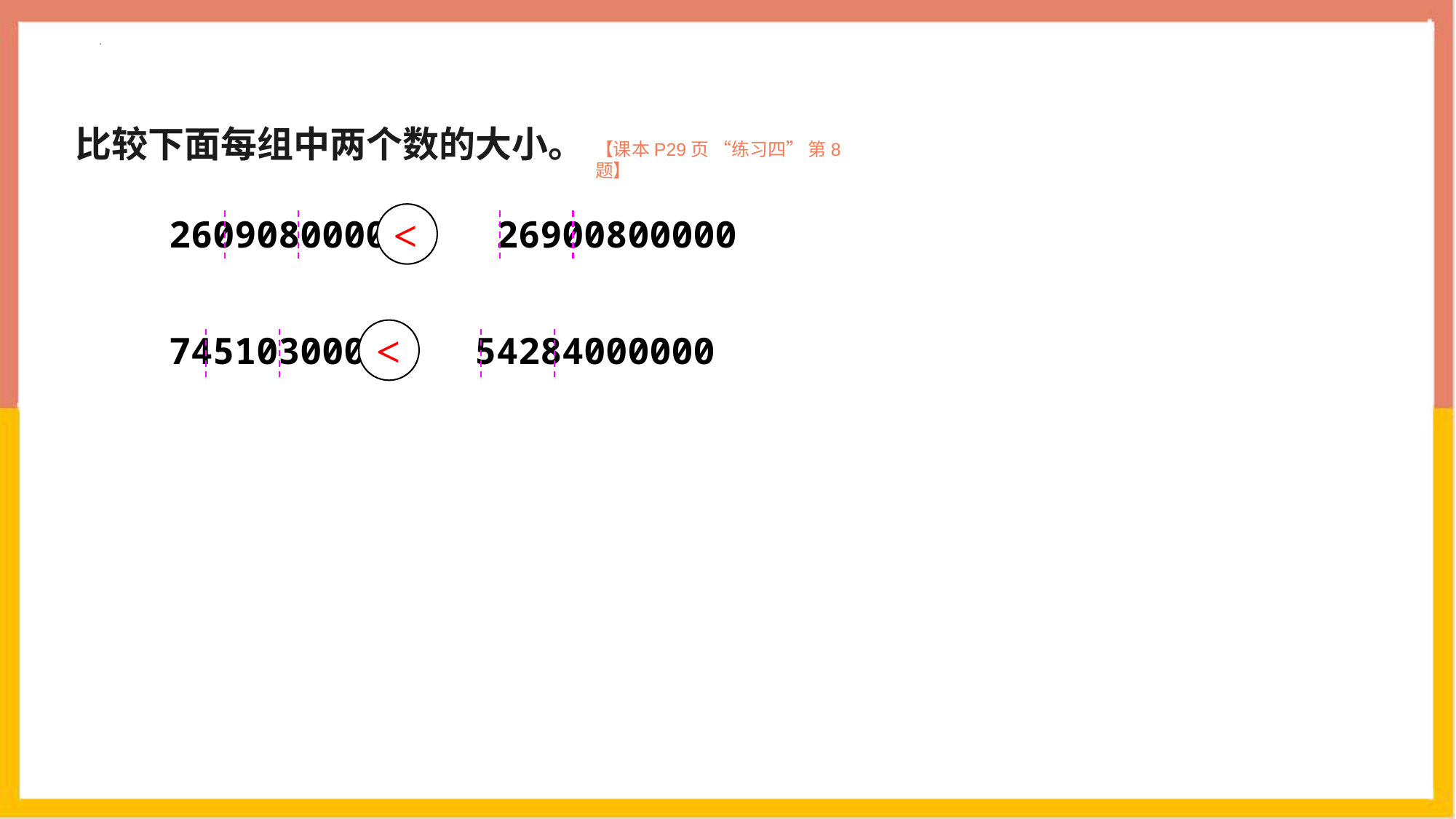

比较下面每组中两个数的大小。
【课本P29页 “练习四” 第8题】
<

26090800000    26900800000
<

7451030000    54284000000